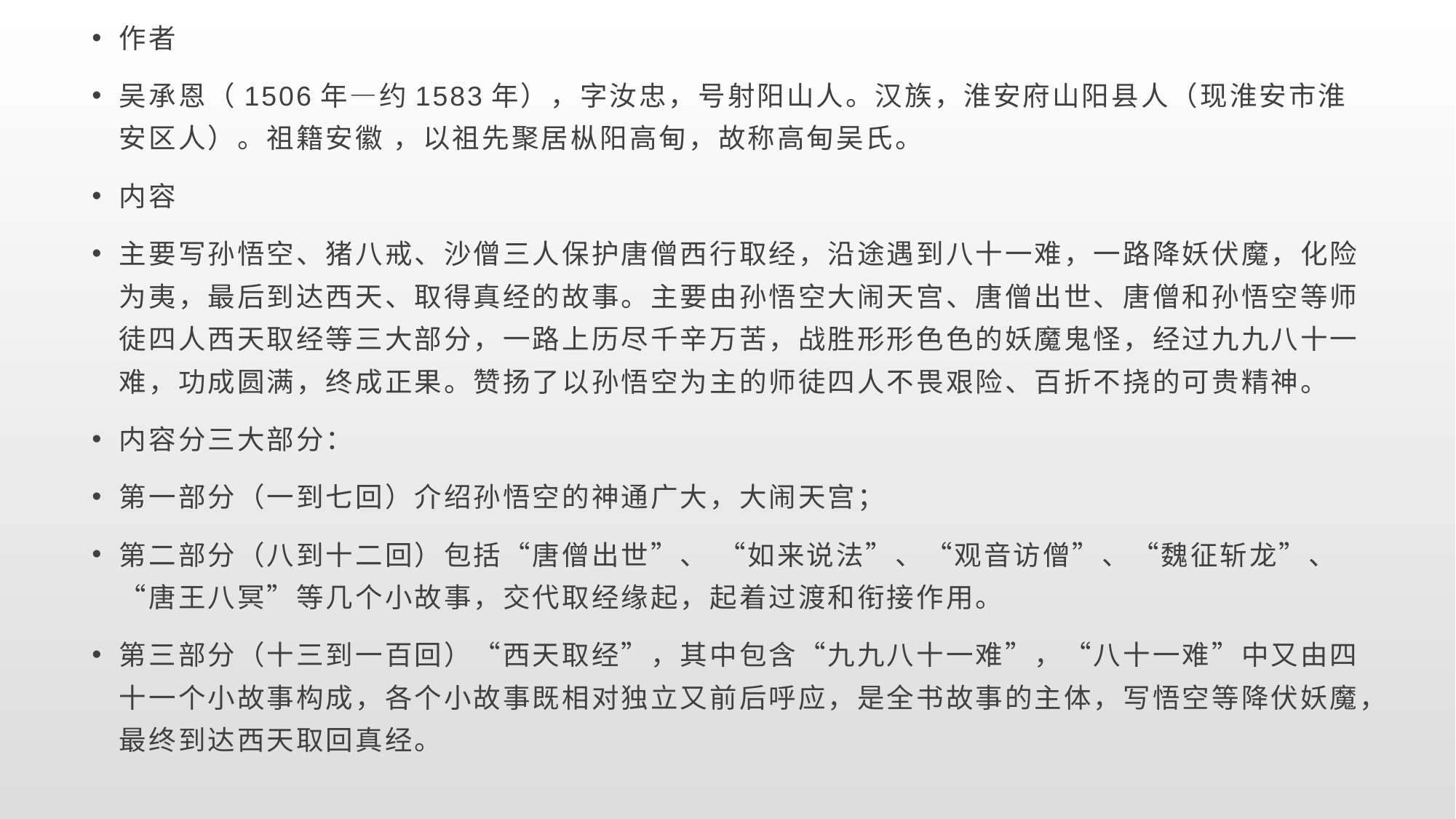

作者
吴承恩（1506年—约1583年），字汝忠，号射阳山人。汉族，淮安府山阳县人（现淮安市淮安区人）。祖籍安徽 ，以祖先聚居枞阳高甸，故称高甸吴氏。
内容
主要写孙悟空、猪八戒、沙僧三人保护唐僧西行取经，沿途遇到八十一难，一路降妖伏魔，化险为夷，最后到达西天、取得真经的故事。主要由孙悟空大闹天宫、唐僧出世、唐僧和孙悟空等师徒四人西天取经等三大部分，一路上历尽千辛万苦，战胜形形色色的妖魔鬼怪，经过九九八十一难，功成圆满，终成正果。赞扬了以孙悟空为主的师徒四人不畏艰险、百折不挠的可贵精神。
内容分三大部分：
第一部分（一到七回）介绍孙悟空的神通广大，大闹天宫；
第二部分（八到十二回）包括“唐僧出世”、 “如来说法”、“观音访僧”、“魏征斩龙”、“唐王八冥”等几个小故事，交代取经缘起，起着过渡和衔接作用。
第三部分（十三到一百回）“西天取经”，其中包含“九九八十一难”，“八十一难”中又由四十一个小故事构成，各个小故事既相对独立又前后呼应，是全书故事的主体，写悟空等降伏妖魔，最终到达西天取回真经。